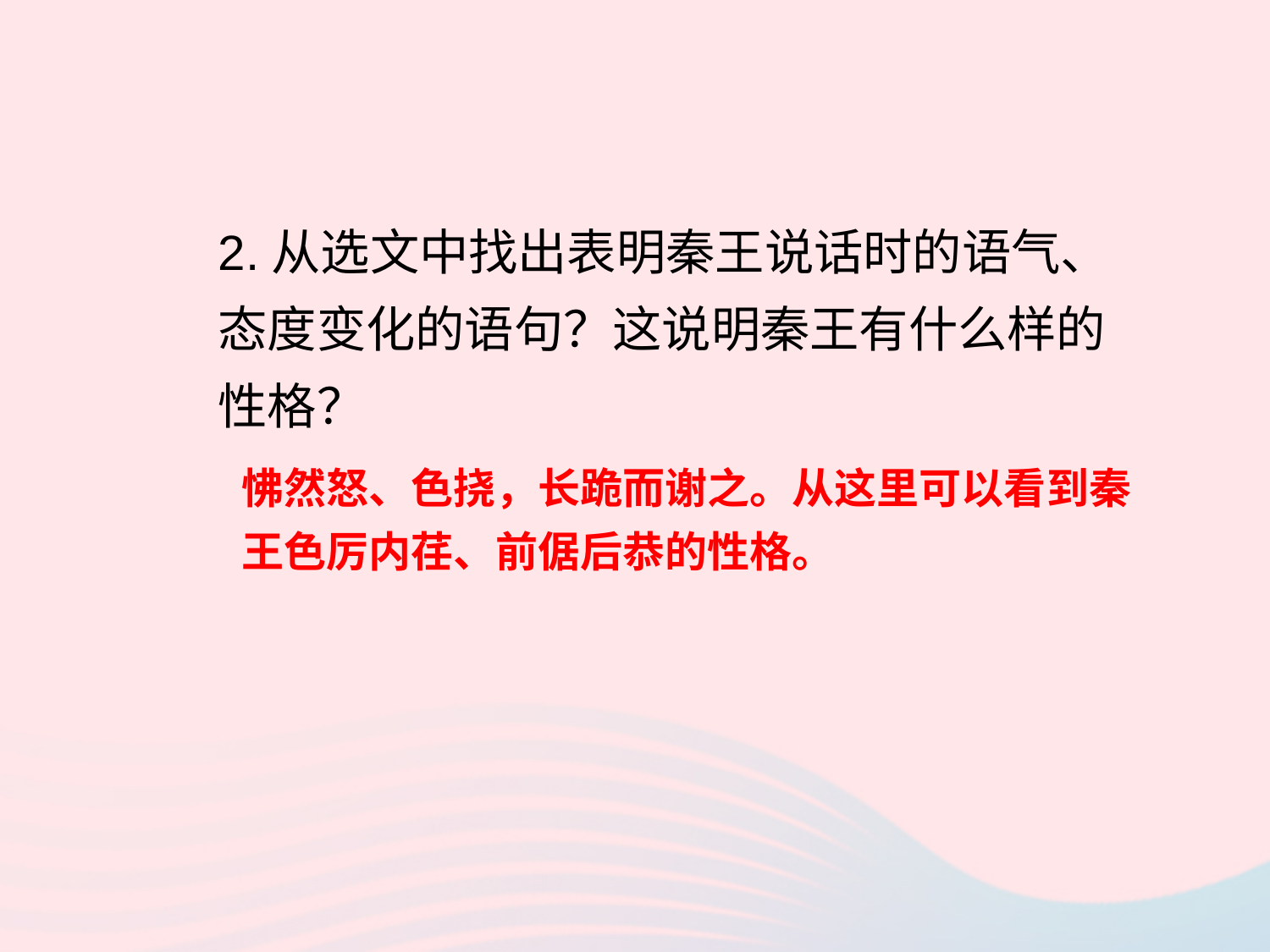

2.从选文中找出表明秦王说话时的语气、态度变化的语句？这说明秦王有什么样的性格？
怫然怒、色挠，长跪而谢之。从这里可以看到秦王色厉内荏、前倨后恭的性格。